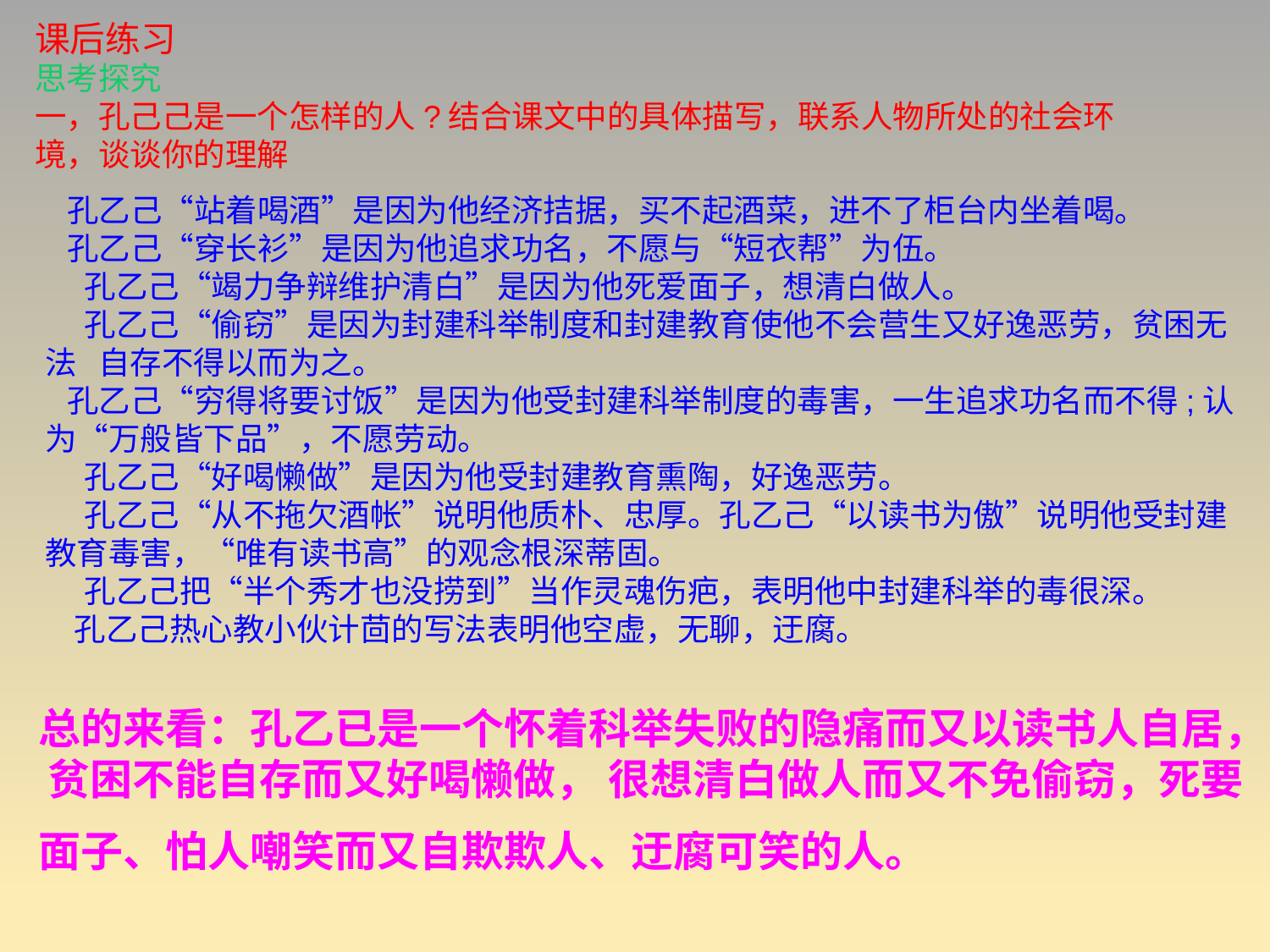

课后练习
思考探究
一，孔己己是一个怎样的人?结合课文中的具体描写，联系人物所处的社会环
境，谈谈你的理解

  孔乙己“站着喝酒”是因为他经济拮据，买不起酒菜，进不了柜台内坐着喝。
  孔乙己“穿长衫”是因为他追求功名，不愿与“短衣帮”为伍。
  孔乙己“竭力争辩维护清白”是因为他死爱面子，想清白做人。
  孔乙己“偷窃”是因为封建科举制度和封建教育使他不会营生又好逸恶劳，贫困无法   自存不得以而为之。
  孔乙己“穷得将要讨饭”是因为他受封建科举制度的毒害，一生追求功名而不得;认为“万般皆下品”，不愿劳动。
  孔乙己“好喝懒做”是因为他受封建教育熏陶，好逸恶劳。
  孔乙己“从不拖欠酒帐”说明他质朴、忠厚。孔乙己“以读书为傲”说明他受封建教育毒害，“唯有读书高”的观念根深蒂固。
  孔乙己把“半个秀才也没捞到”当作灵魂伤疤，表明他中封建科举的毒很深。
   孔乙己热心教小伙计茴的写法表明他空虚，无聊，迂腐。
总的来看：孔乙已是一个怀着科举失败的隐痛而又以读书人自居， 贫困不能自存而又好喝懒做， 很想清白做人而又不免偷窃，死要面子、怕人嘲笑而又自欺欺人、迂腐可笑的人。